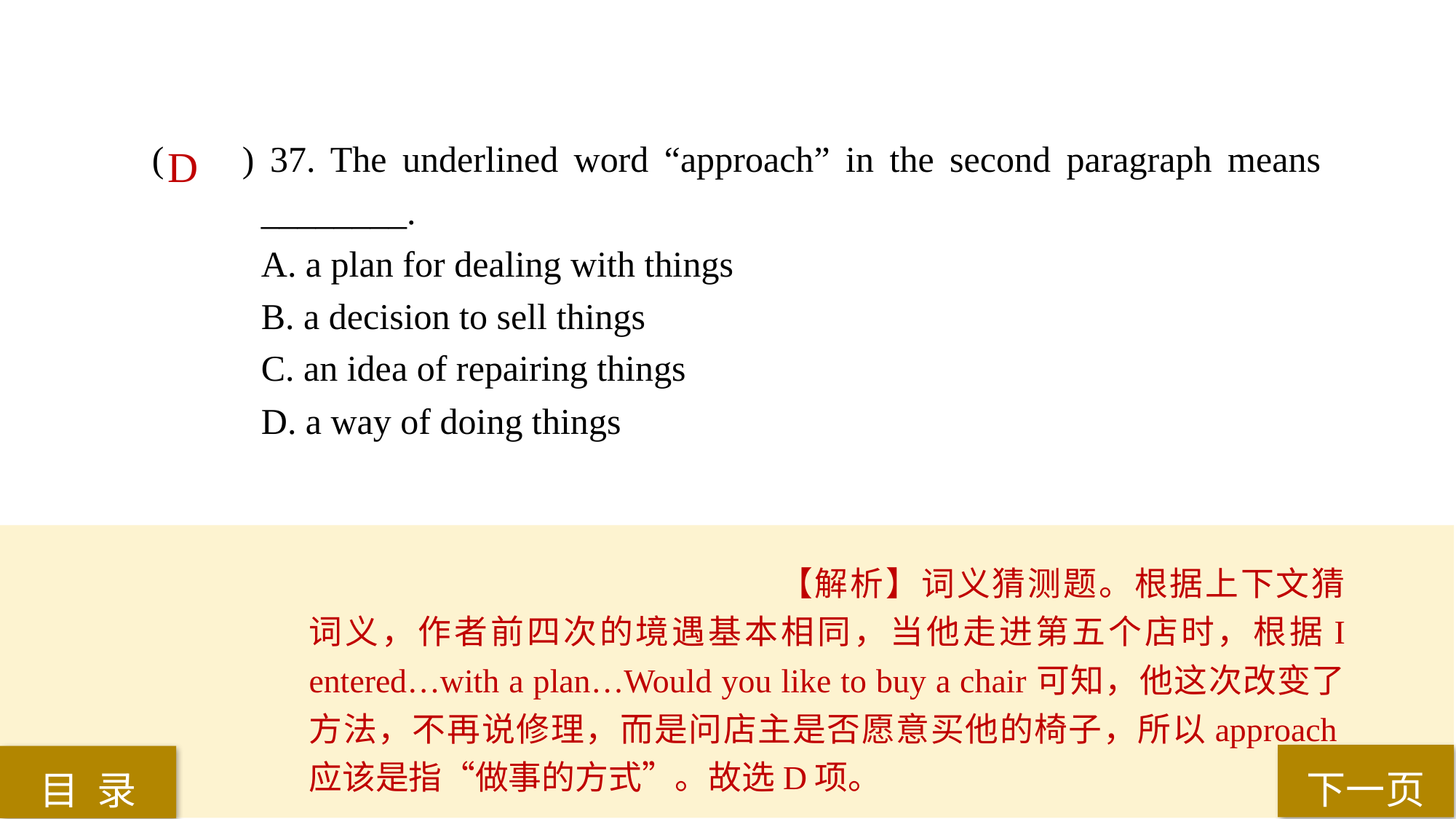

(     ) 37. The underlined word “approach” in the second paragraph means 		________.
A. a plan for dealing with things
B. a decision to sell things
C. an idea of repairing things
D. a way of doing things
D
【解析】词义猜测题。根据上下文猜词义，作者前四次的境遇基本相同，当他走进第五个店时，根据I entered…with a plan…Would you like to buy a chair可知，他这次改变了方法，不再说修理，而是问店主是否愿意买他的椅子，所以approach应该是指“做事的方式”。故选D项。